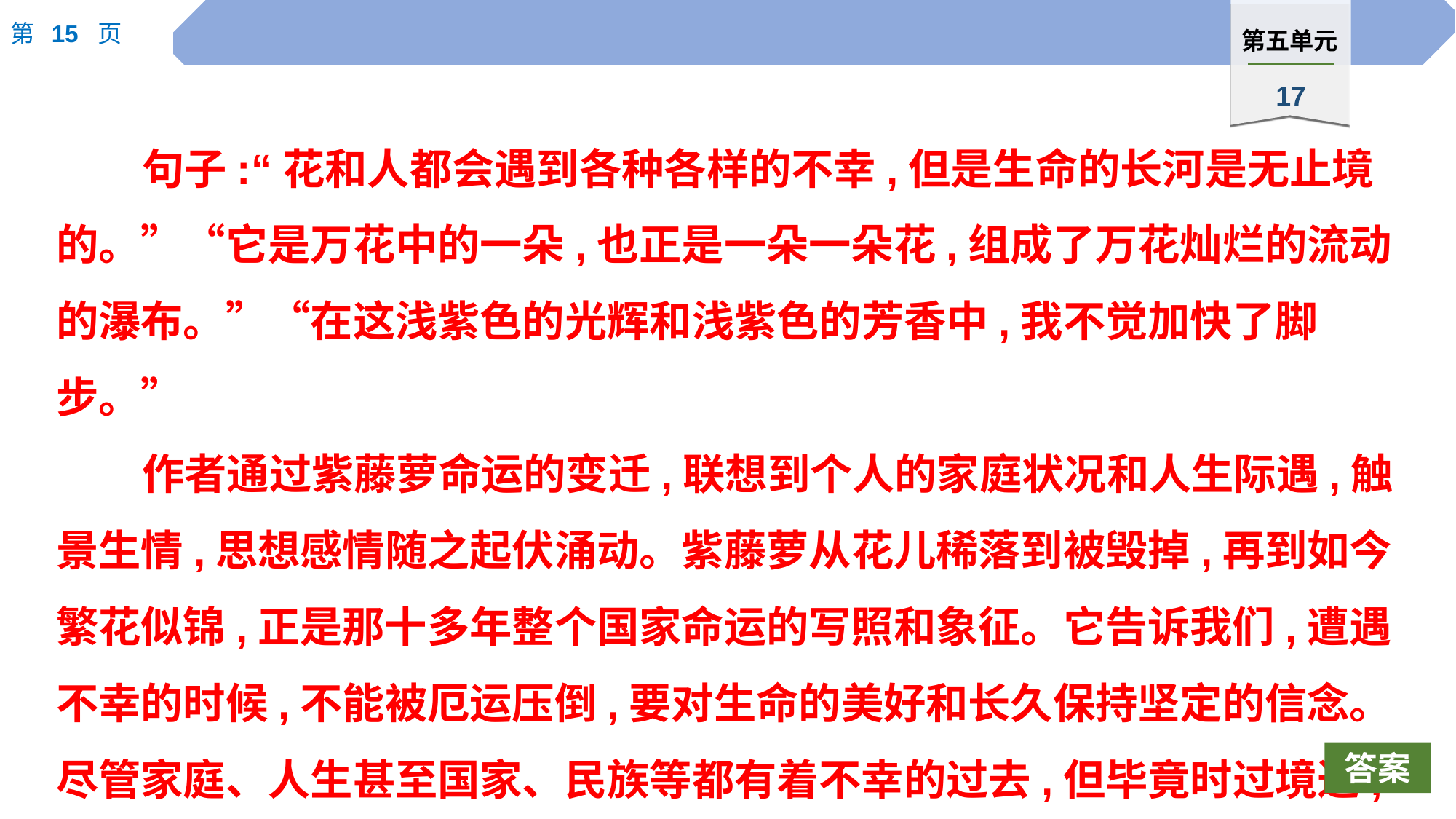

句子:“花和人都会遇到各种各样的不幸,但是生命的长河是无止境的。”“它是万花中的一朵,也正是一朵一朵花,组成了万花灿烂的流动的瀑布。”“在这浅紫色的光辉和浅紫色的芳香中,我不觉加快了脚步。”
作者通过紫藤萝命运的变迁,联想到个人的家庭状况和人生际遇,触景生情,思想感情随之起伏涌动。紫藤萝从花儿稀落到被毁掉,再到如今繁花似锦,正是那十多年整个国家命运的写照和象征。它告诉我们,遭遇不幸的时候,不能被厄运压倒,要对生命的美好和长久保持坚定的信念。尽管家庭、人生甚至国家、民族等都有着不幸的过去,但毕竟时过境迁;厄运过后,还是要面对新的生活。这就不难理解作者为什么“加快了脚步”。
答案